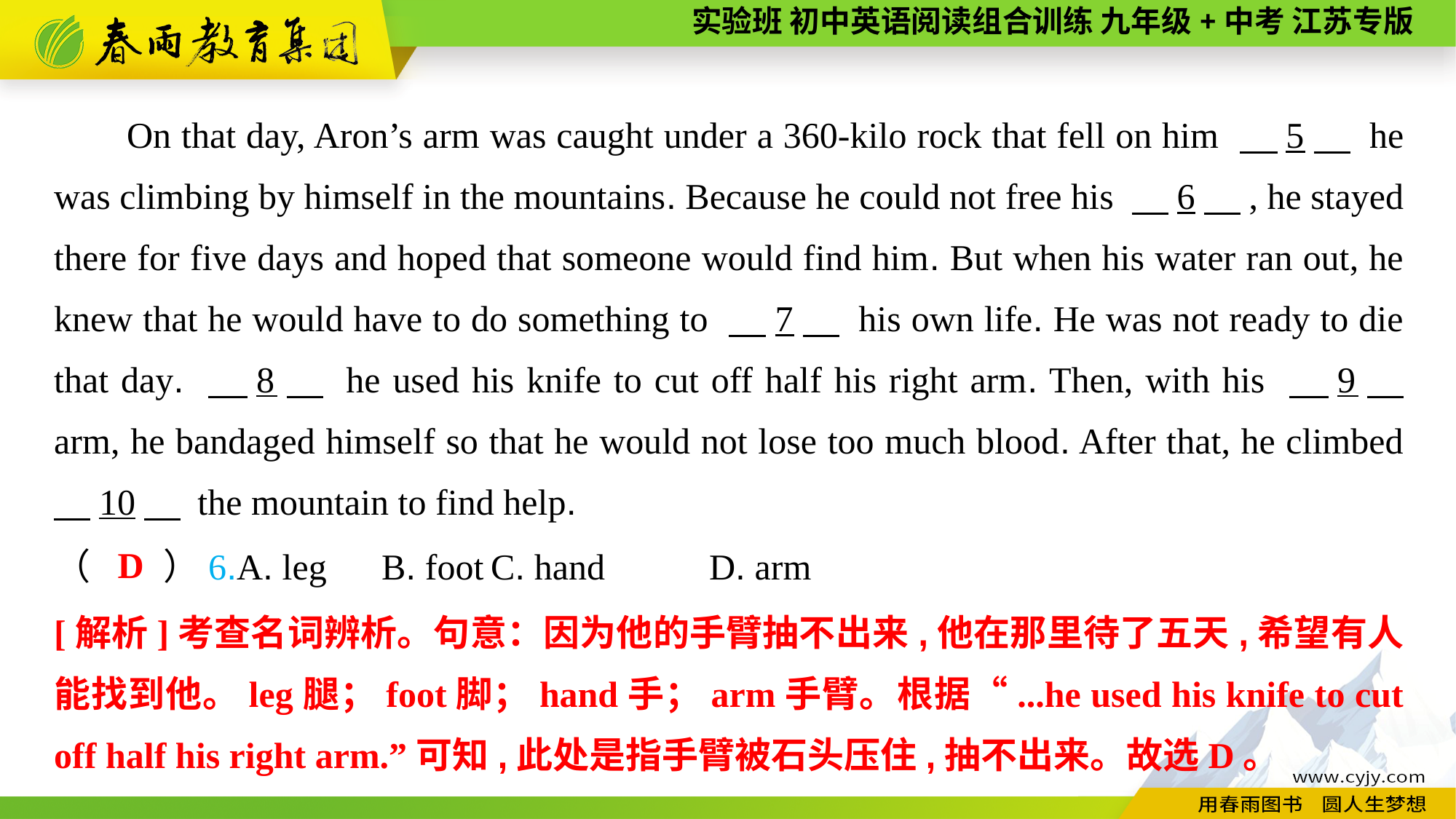

On that day, Aron’s arm was caught under a 360-kilo rock that fell on him 　5　 he was climbing by himself in the mountains. Because he could not free his 　6　, he stayed there for five days and hoped that someone would find him. But when his water ran out, he knew that he would have to do something to 　7　 his own life. He was not ready to die that day. 　8　 he used his knife to cut off half his right arm. Then, with his 　9　 arm, he bandaged himself so that he would not lose too much blood. After that, he climbed 　10　 the mountain to find help.
D
（　　）6.A. leg	B. foot	C. hand	D. arm
[解析]考查名词辨析。句意：因为他的手臂抽不出来,他在那里待了五天,希望有人能找到他。leg腿；foot脚；hand手；arm手臂。根据“...he used his knife to cut off half his right arm.”可知,此处是指手臂被石头压住,抽不出来。故选D。